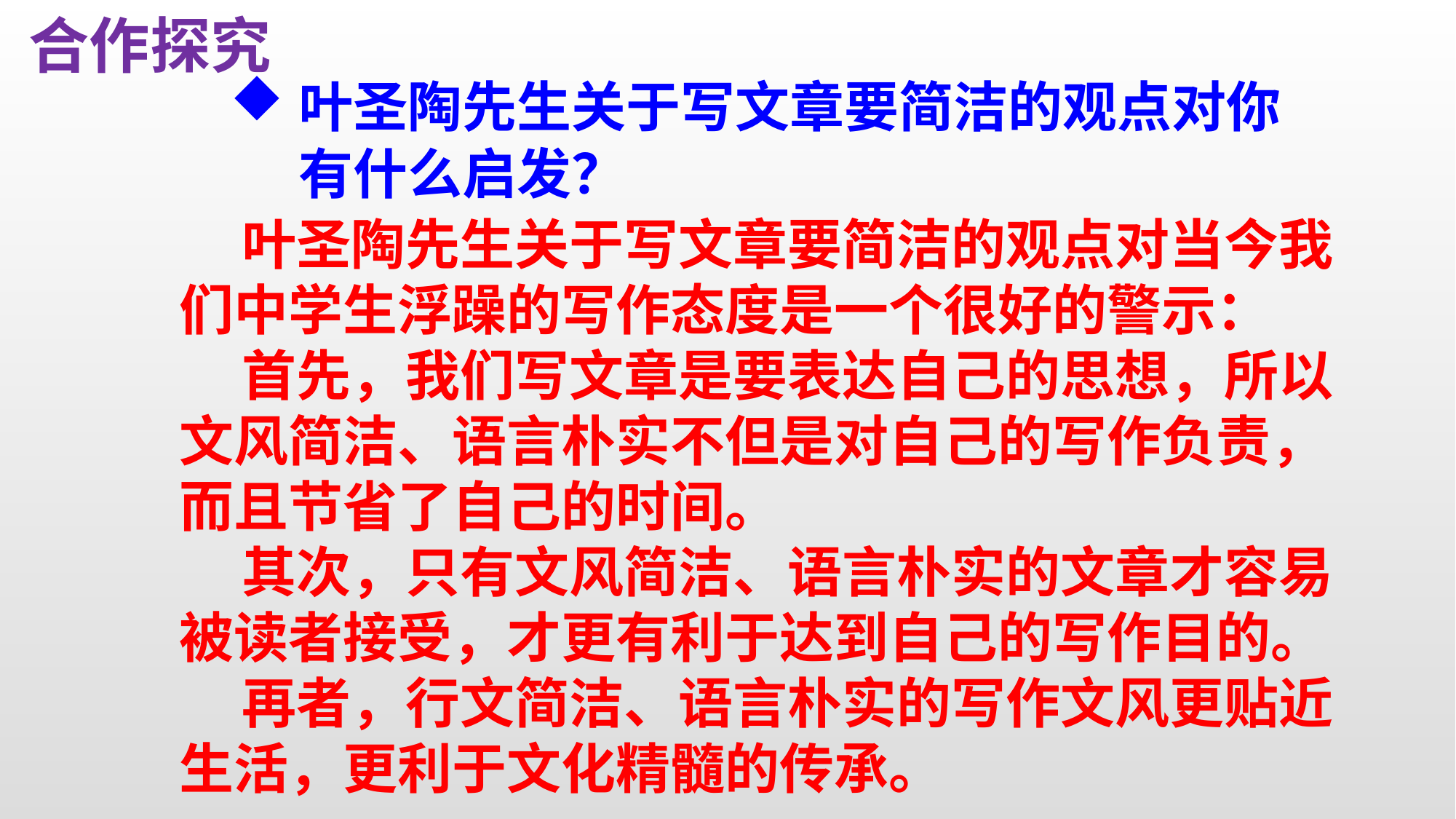

合作探究
叶圣陶先生关于写文章要简洁的观点对你有什么启发？
    叶圣陶先生关于写文章要简洁的观点对当今我们中学生浮躁的写作态度是一个很好的警示：
    首先，我们写文章是要表达自己的思想，所以文风简洁、语言朴实不但是对自己的写作负责，而且节省了自己的时间。
    其次，只有文风简洁、语言朴实的文章才容易被读者接受，才更有利于达到自己的写作目的。
    再者，行文简洁、语言朴实的写作文风更贴近生活，更利于文化精髓的传承。